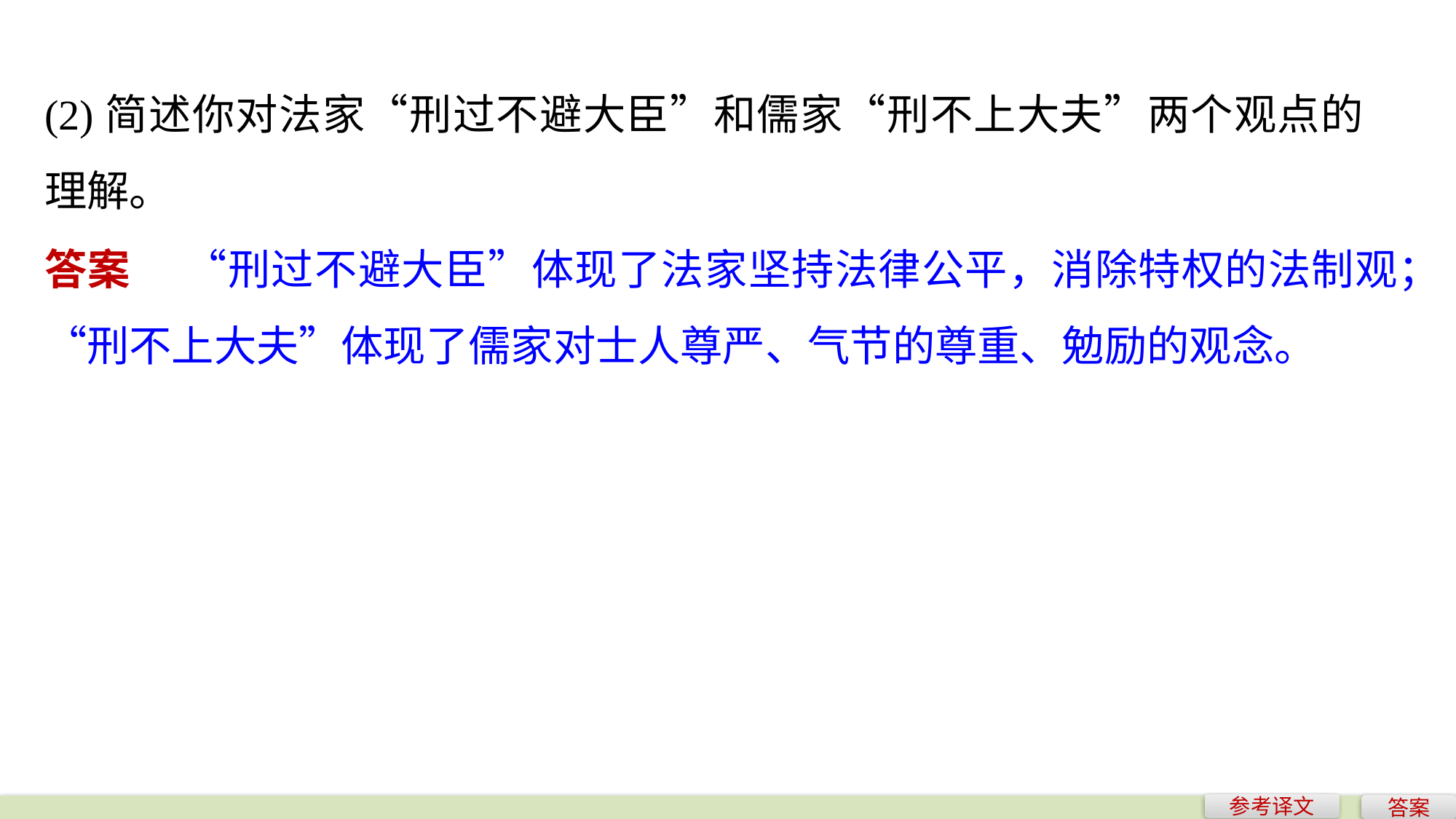

(2)简述你对法家“刑过不避大臣”和儒家“刑不上大夫”两个观点的理解。
答案　 “刑过不避大臣”体现了法家坚持法律公平，消除特权的法制观；“刑不上大夫”体现了儒家对士人尊严、气节的尊重、勉励的观念。
参考译文
答案